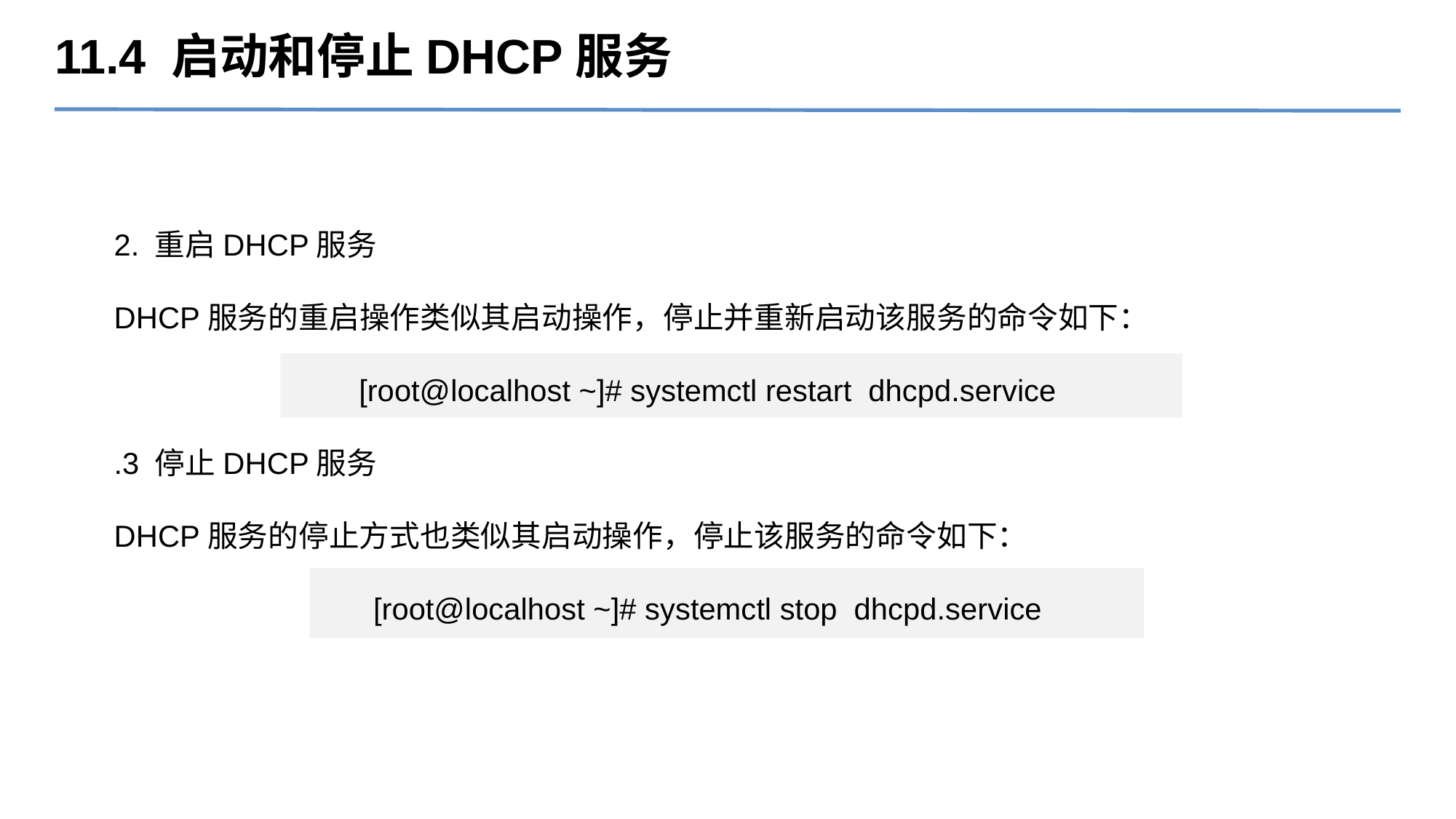

11.4 启动和停止DHCP服务
2. 重启DHCP服务
DHCP服务的重启操作类似其启动操作，停止并重新启动该服务的命令如下：
[root@localhost ~]# systemctl restart  dhcpd.service
.3 停止DHCP服务
DHCP服务的停止方式也类似其启动操作，停止该服务的命令如下：
[root@localhost ~]# systemctl stop  dhcpd.service